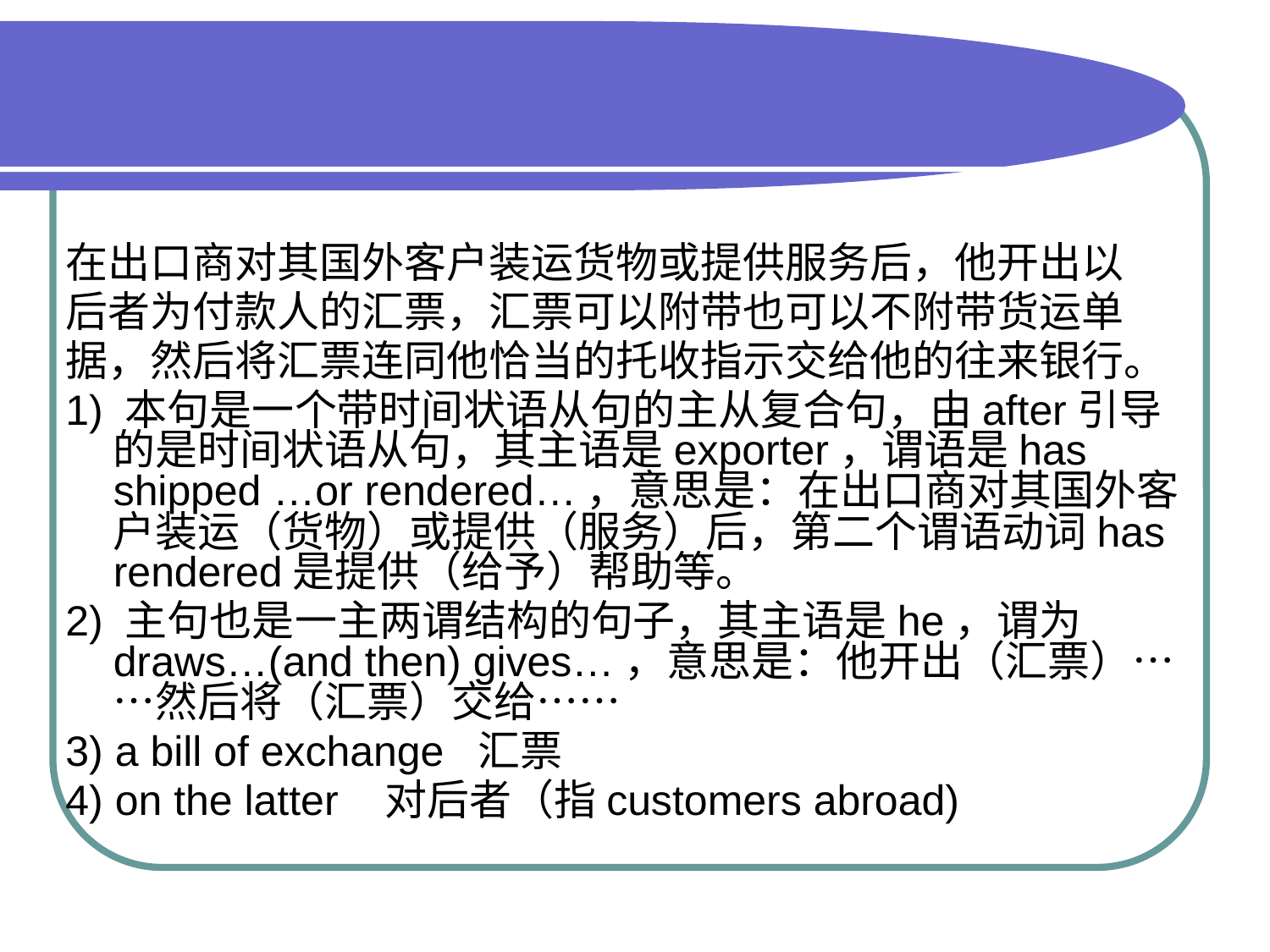

#

在出口商对其国外客户装运货物或提供服务后，他开出以
后者为付款人的汇票，汇票可以附带也可以不附带货运单
据，然后将汇票连同他恰当的托收指示交给他的往来银行。
1) 本句是一个带时间状语从句的主从复合句，由after引导的是时间状语从句，其主语是exporter，谓语是has shipped …or rendered…，意思是：在出口商对其国外客户装运（货物）或提供（服务）后，第二个谓语动词has rendered是提供（给予）帮助等。
2) 主句也是一主两谓结构的句子，其主语是he，谓为draws…(and then) gives…，意思是：他开出（汇票）……然后将（汇票）交给……
3) a bill of exchange  汇票
4) on the latter   对后者（指customers abroad)